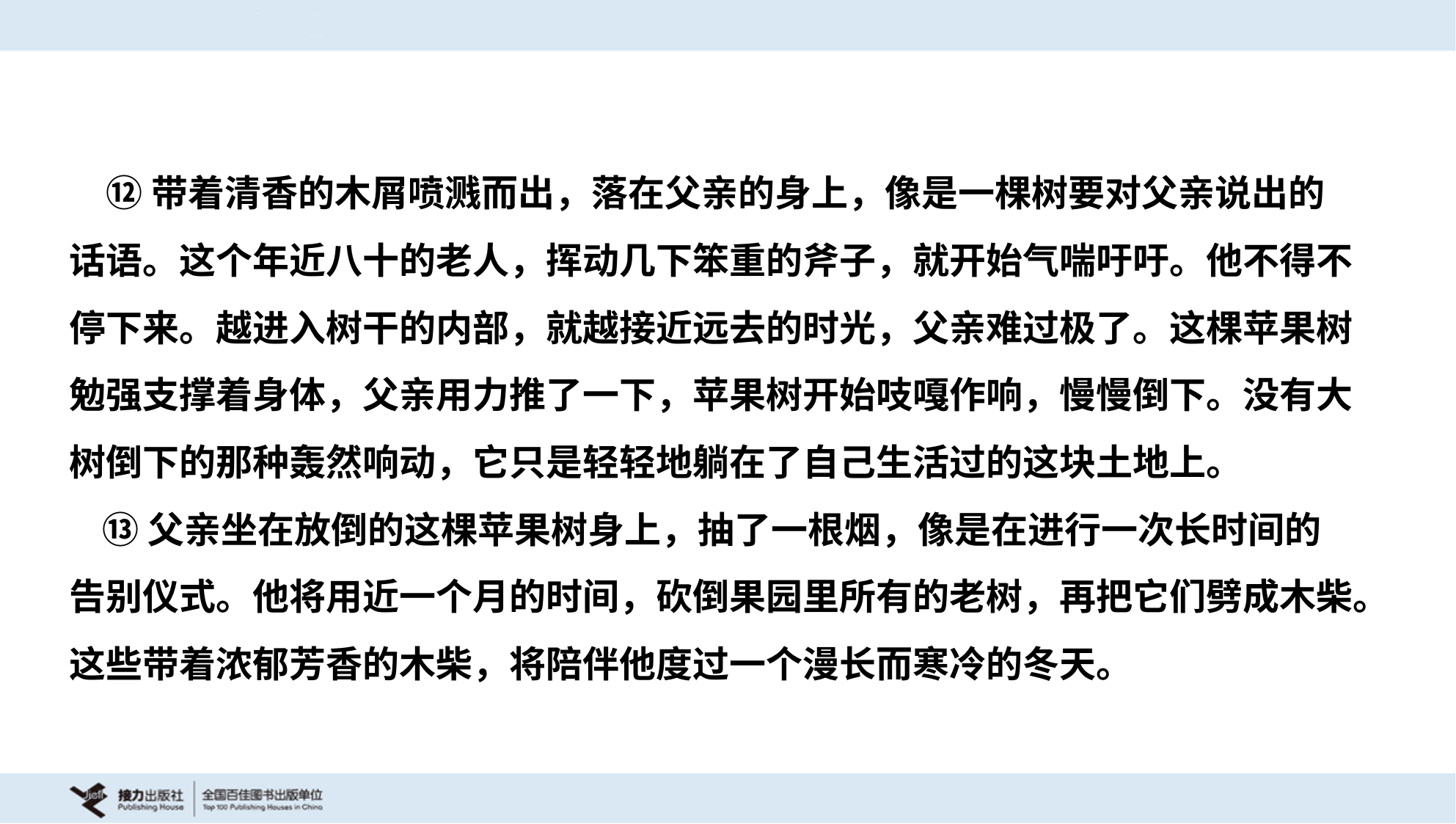

⑫带着清香的木屑喷溅而出，落在父亲的身上，像是一棵树要对父亲说出的
话语。这个年近八十的老人，挥动几下笨重的斧子，就开始气喘吁吁。他不得不
停下来。越进入树干的内部，就越接近远去的时光，父亲难过极了。这棵苹果树
勉强支撑着身体，父亲用力推了一下，苹果树开始吱嘎作响，慢慢倒下。没有大
树倒下的那种轰然响动，它只是轻轻地躺在了自己生活过的这块土地上。
    ⑬父亲坐在放倒的这棵苹果树身上，抽了一根烟，像是在进行一次长时间的
告别仪式。他将用近一个月的时间，砍倒果园里所有的老树，再把它们劈成木柴。
这些带着浓郁芳香的木柴，将陪伴他度过一个漫长而寒冷的冬天。